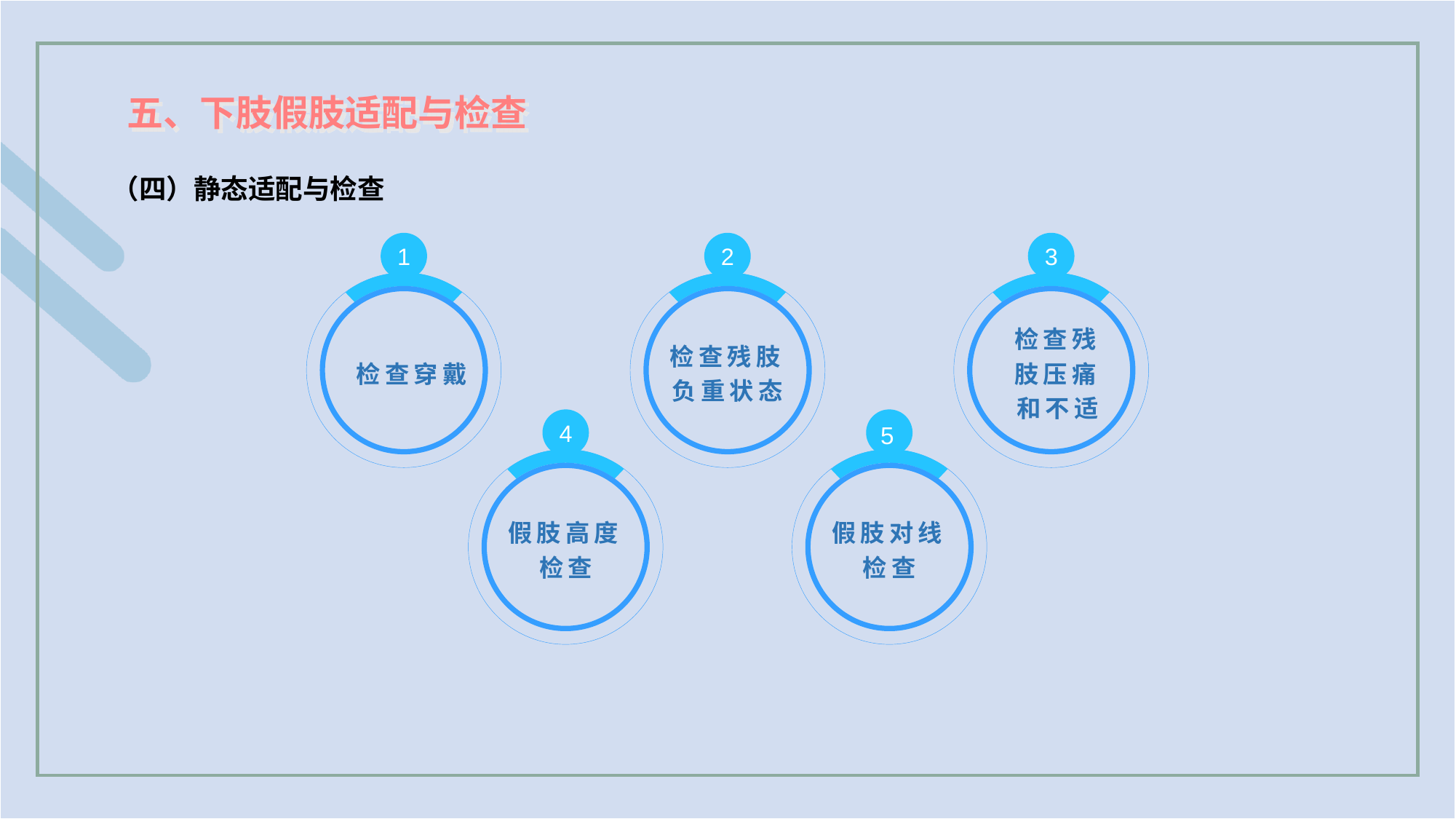

五、下肢假肢适配与检查
（四）静态适配与检查

1

 检查穿戴

2

检查残肢负重状态

3

检查残肢压痛和不适

4

假肢高度检查

5

假肢对线检查